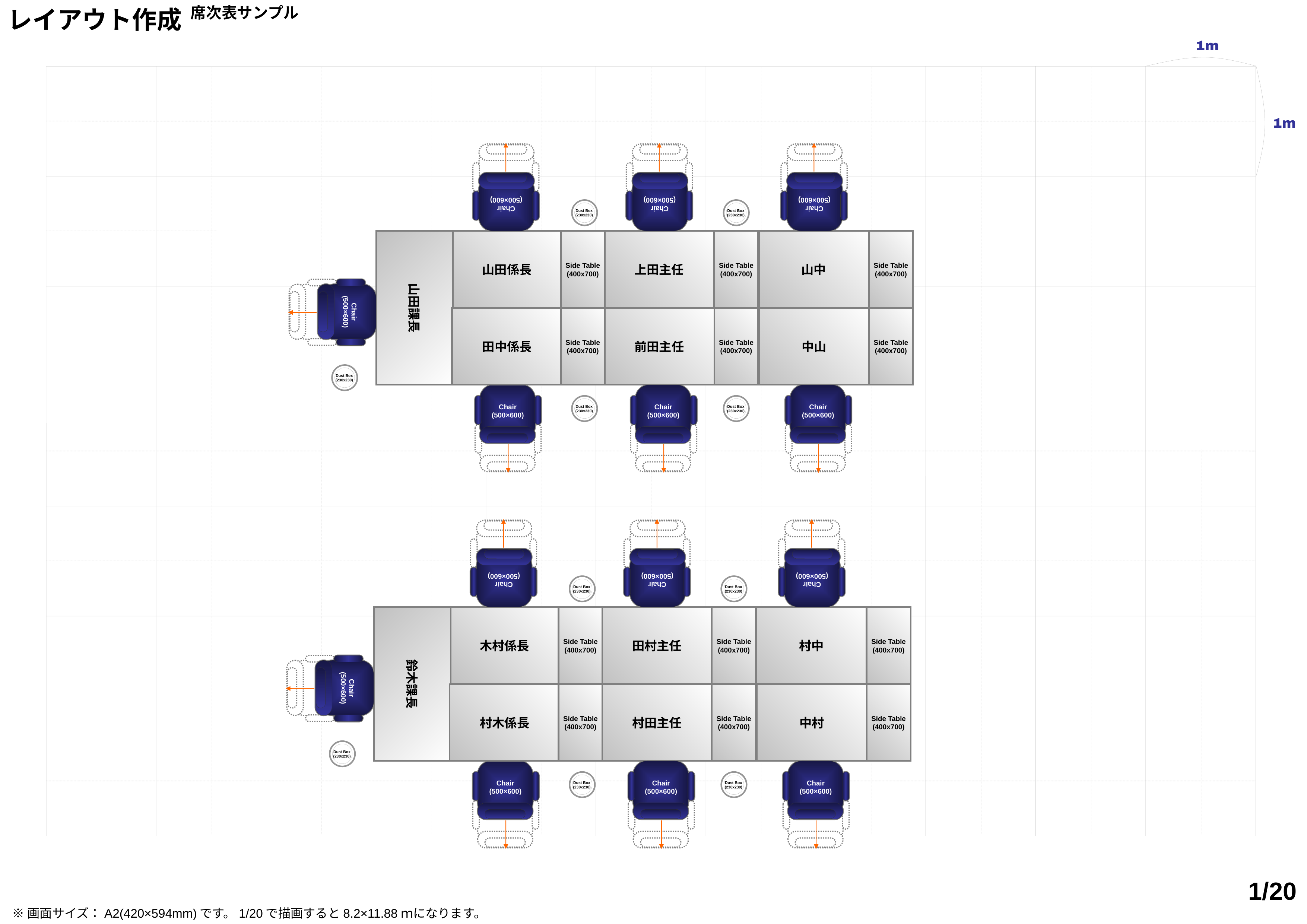

席次表サンプル

Chair
(500×600)

Chair
(500×600)

Chair
(500×600)

Dust Box
(230x230)

Dust Box
(230x230)
山田係長
Side Table
(400x700)
上田主任
Side Table
(400x700)
山中
Side Table
(400x700)

Chair
(500×600)

山田課長
Side Table
(400x700)
Side Table
(400x700)
Side Table
(400x700)
田中係長
前田主任
中山

Dust Box
(230x230)

Chair
(500×600)

Chair
(500×600)

Chair
(500×600)

Dust Box
(230x230)

Dust Box
(230x230)

Chair
(500×600)

Chair
(500×600)

Chair
(500×600)

Dust Box
(230x230)

Dust Box
(230x230)
木村係長
Side Table
(400x700)
田村主任
Side Table
(400x700)
村中
Side Table
(400x700)

Chair
(500×600)

鈴木課長
Side Table
(400x700)
Side Table
(400x700)
Side Table
(400x700)
村木係長
村田主任
中村

Dust Box
(230x230)

Chair
(500×600)

Chair
(500×600)

Chair
(500×600)

Dust Box
(230x230)

Dust Box
(230x230)